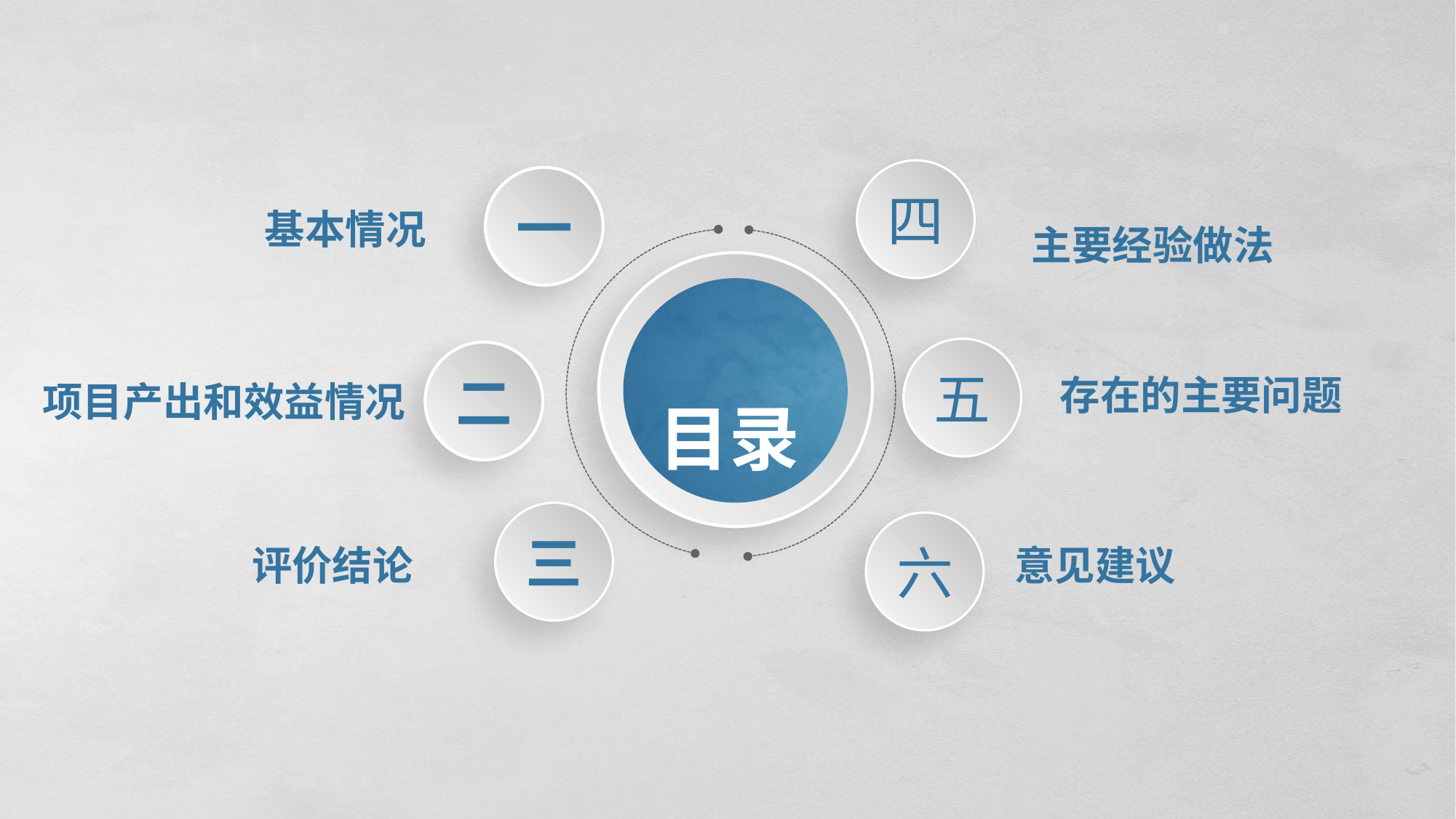

四

一
基本情况
主要经验做法

目录

五

二
存在的主要问题
项目产出和效益情况

三

六
评价结论
意见建议